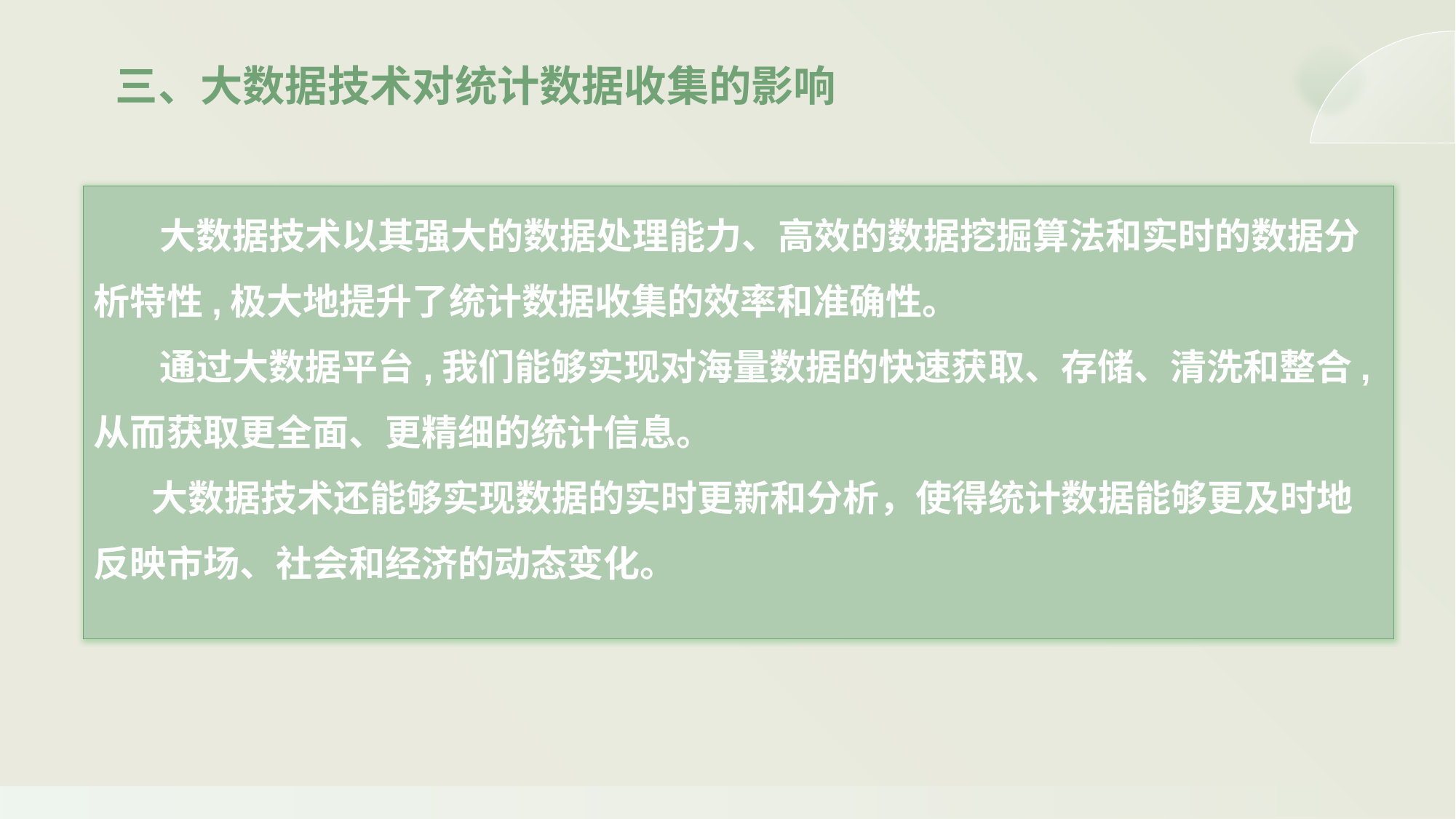

三、大数据技术对统计数据收集的影响
       大数据技术以其强大的数据处理能力、高效的数据挖掘算法和实时的数据分析特性,极大地提升了统计数据收集的效率和准确性。
       通过大数据平台,我们能够实现对海量数据的快速获取、存储、清洗和整合,从而获取更全面、更精细的统计信息。
      大数据技术还能够实现数据的实时更新和分析，使得统计数据能够更及时地反映市场、社会和经济的动态变化。